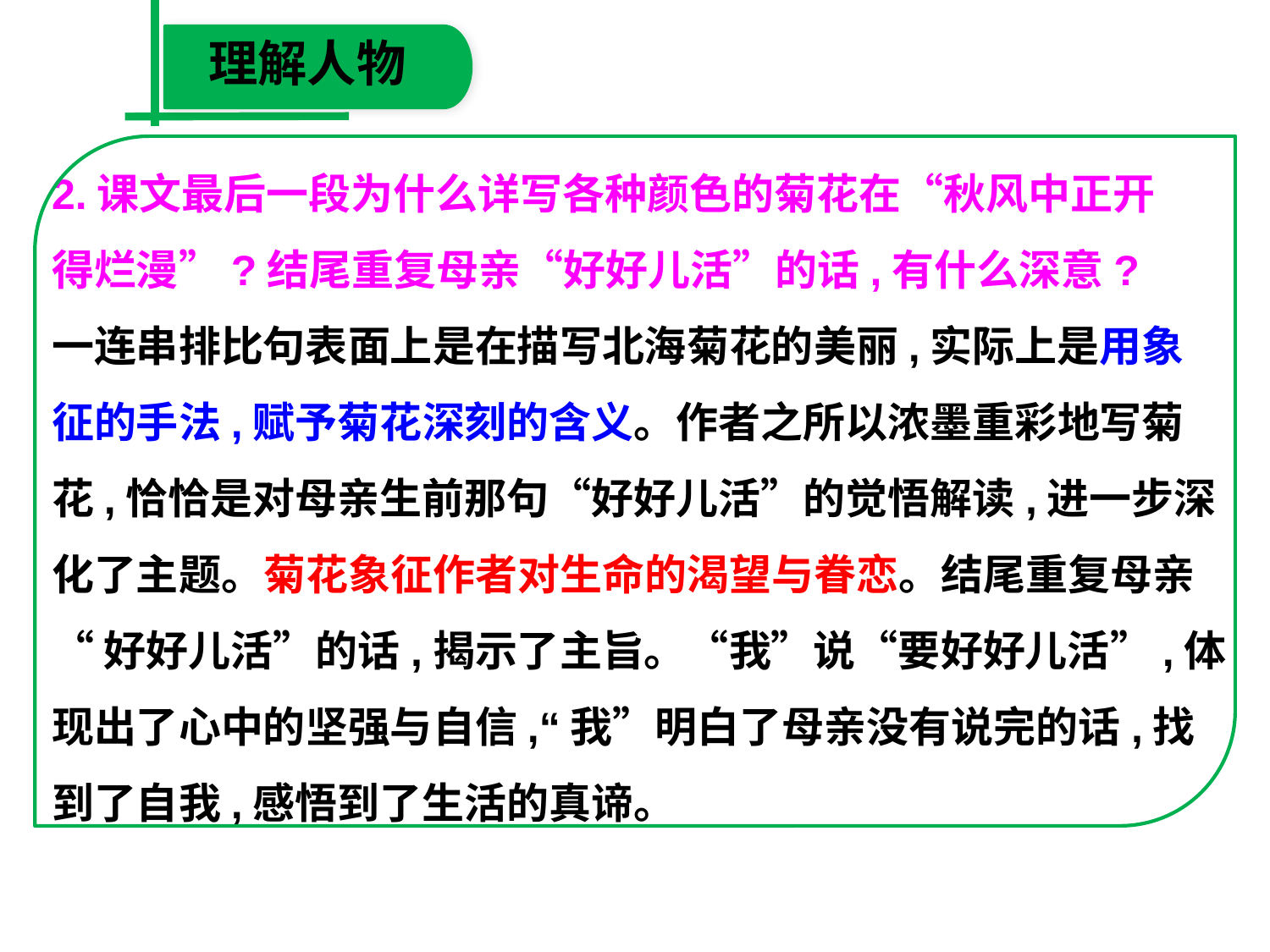

理解人物
2.课文最后一段为什么详写各种颜色的菊花在“秋风中正开
得烂漫”?结尾重复母亲“好好儿活”的话,有什么深意?
一连串排比句表面上是在描写北海菊花的美丽,实际上是用象
征的手法,赋予菊花深刻的含义。作者之所以浓墨重彩地写菊
花,恰恰是对母亲生前那句“好好儿活”的觉悟解读,进一步深
化了主题。菊花象征作者对生命的渴望与眷恋。结尾重复母亲
“好好儿活”的话,揭示了主旨。“我”说“要好好儿活”,体
现出了心中的坚强与自信,“我”明白了母亲没有说完的话,找
到了自我,感悟到了生活的真谛。